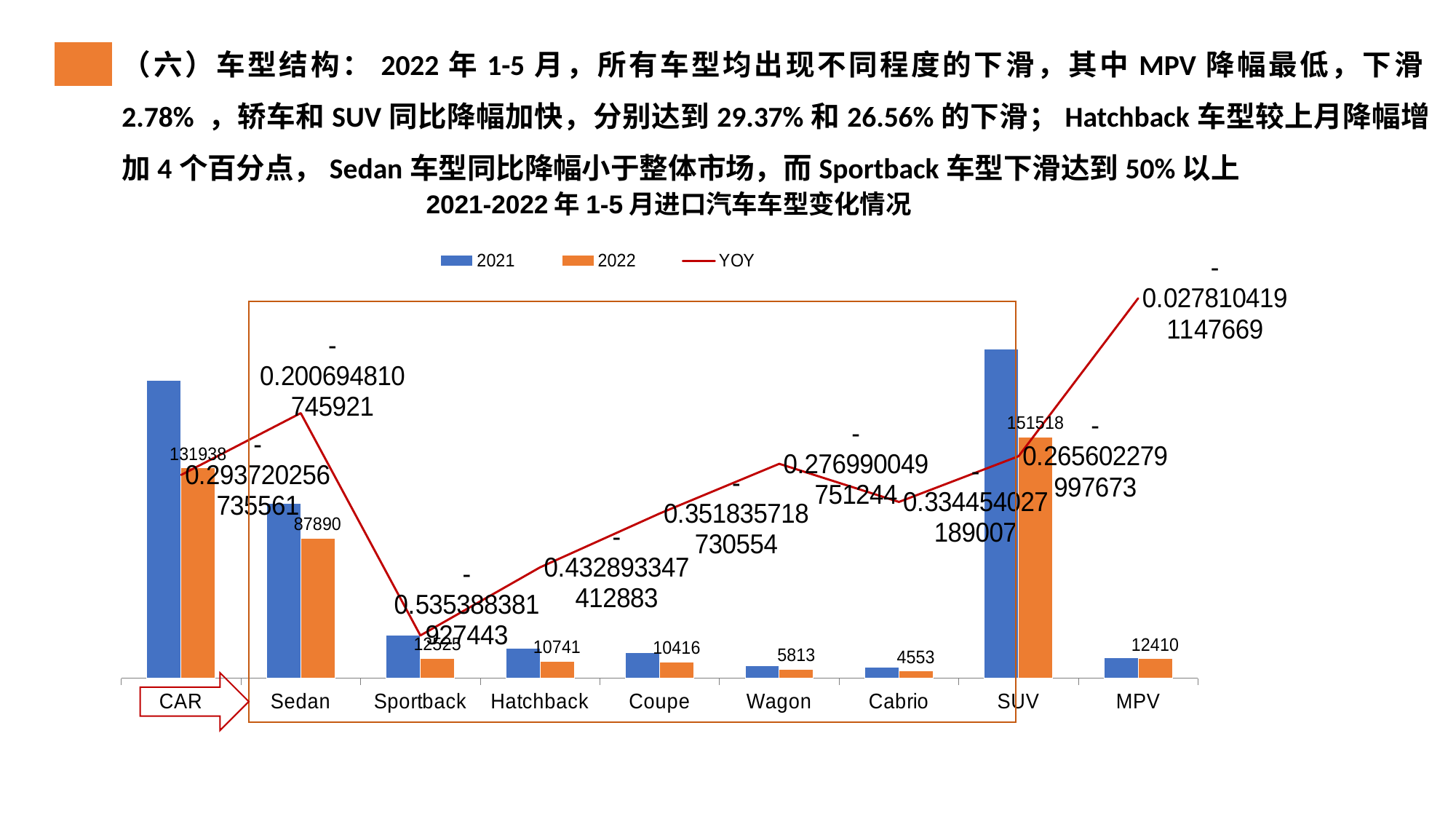

（六）车型结构：2022年1-5月，所有车型均出现不同程度的下滑，其中MPV降幅最低，下滑2.78% ，轿车和SUV同比降幅加快，分别达到29.37%和26.56%的下滑；Hatchback车型较上月降幅增加4个百分点，Sedan车型同比降幅小于整体市场，而Sportback车型下滑达到50%以上

2021-2022年1-5月进口汽车车型变化情况

### Chart

| Category | 2021 | 2022 | YOY |
|---|---|---|---|
| CAR | 186807.0 | 131938.0 | -0.293720256735561 |
| Sedan | 109958.0 | 87890.0 | -0.200694810745921 |
| Sportback | 26958.0 | 12525.0 | -0.535388381927443 |
| Hatchback | 18940.0 | 10741.0 | -0.432893347412883 |
| Coupe | 16070.0 | 10416.0 | -0.351835718730554 |
| Wagon | 8040.0 | 5813.0 | -0.276990049751244 |
| Cabrio | 6841.0 | 4553.0 | -0.334454027189007 |
| SUV | 206316.0 | 151518.0 | -0.265602279997673 |
| MPV | 12765.0 | 12410.0 | -0.0278104191147669 |